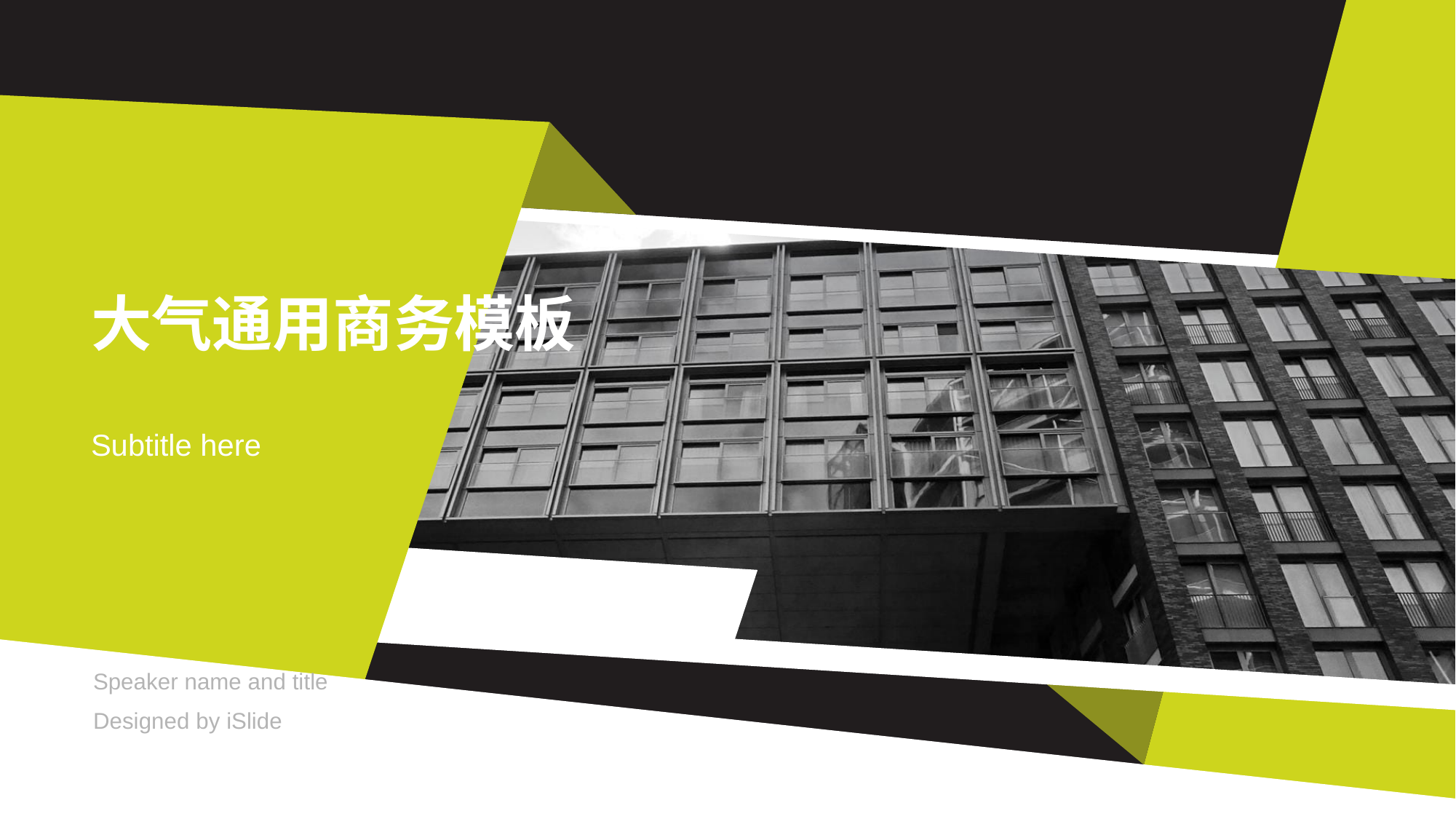

# 大气通用商务模板
Subtitle here
Speaker name and title
Designed by iSlide